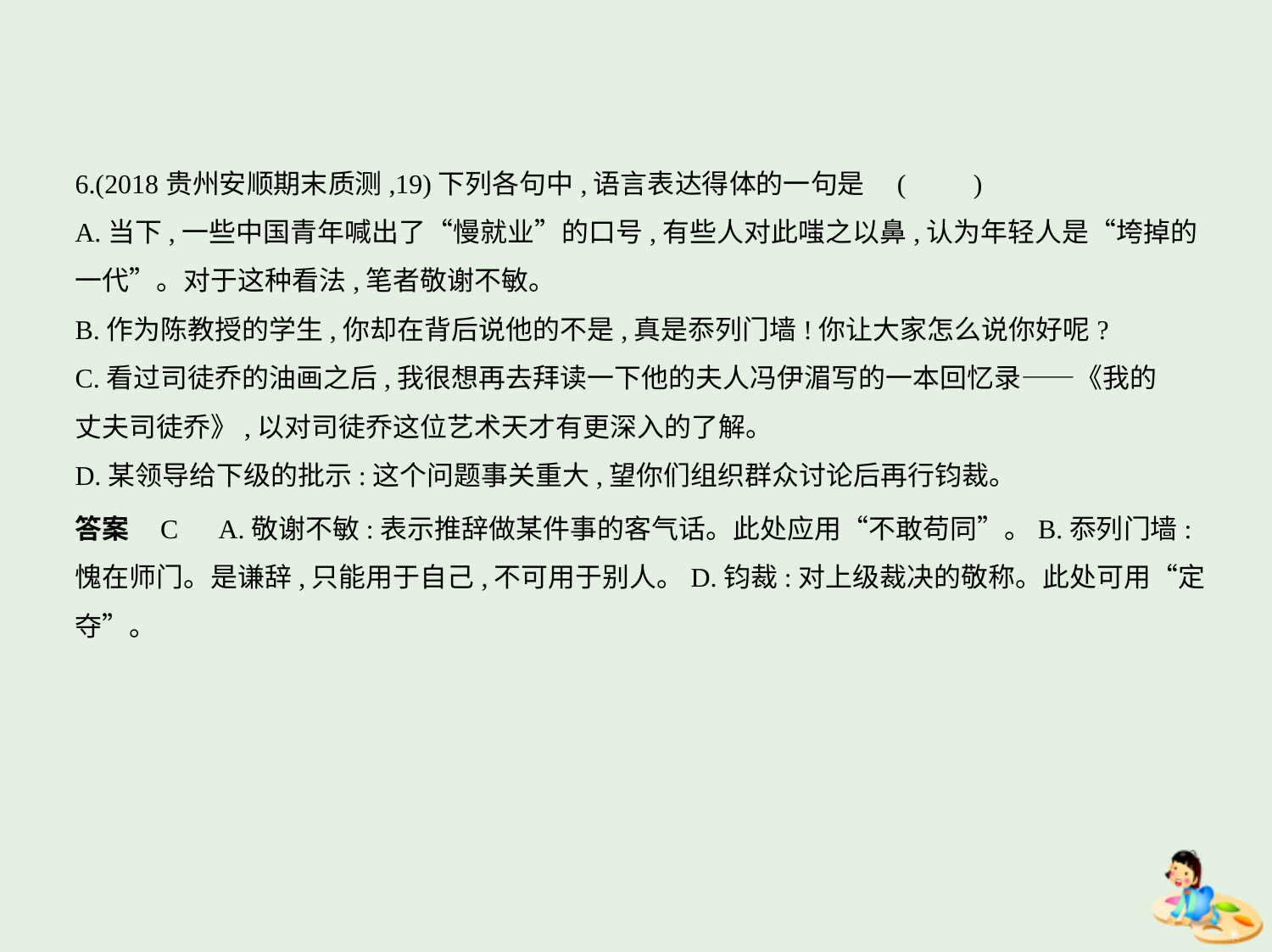

6.(2018贵州安顺期末质测,19)下列各句中,语言表达得体的一句是 (　　)
A.当下,一些中国青年喊出了“慢就业”的口号,有些人对此嗤之以鼻,认为年轻人是“垮掉的
一代”。对于这种看法,笔者敬谢不敏。
B.作为陈教授的学生,你却在背后说他的不是,真是忝列门墙!你让大家怎么说你好呢?
C.看过司徒乔的油画之后,我很想再去拜读一下他的夫人冯伊湄写的一本回忆录——《我的
丈夫司徒乔》,以对司徒乔这位艺术天才有更深入的了解。
D.某领导给下级的批示:这个问题事关重大,望你们组织群众讨论后再行钧裁。
答案    C　A.敬谢不敏:表示推辞做某件事的客气话。此处应用“不敢苟同”。B.忝列门墙:
愧在师门。是谦辞,只能用于自己,不可用于别人。D.钧裁:对上级裁决的敬称。此处可用“定
夺”。